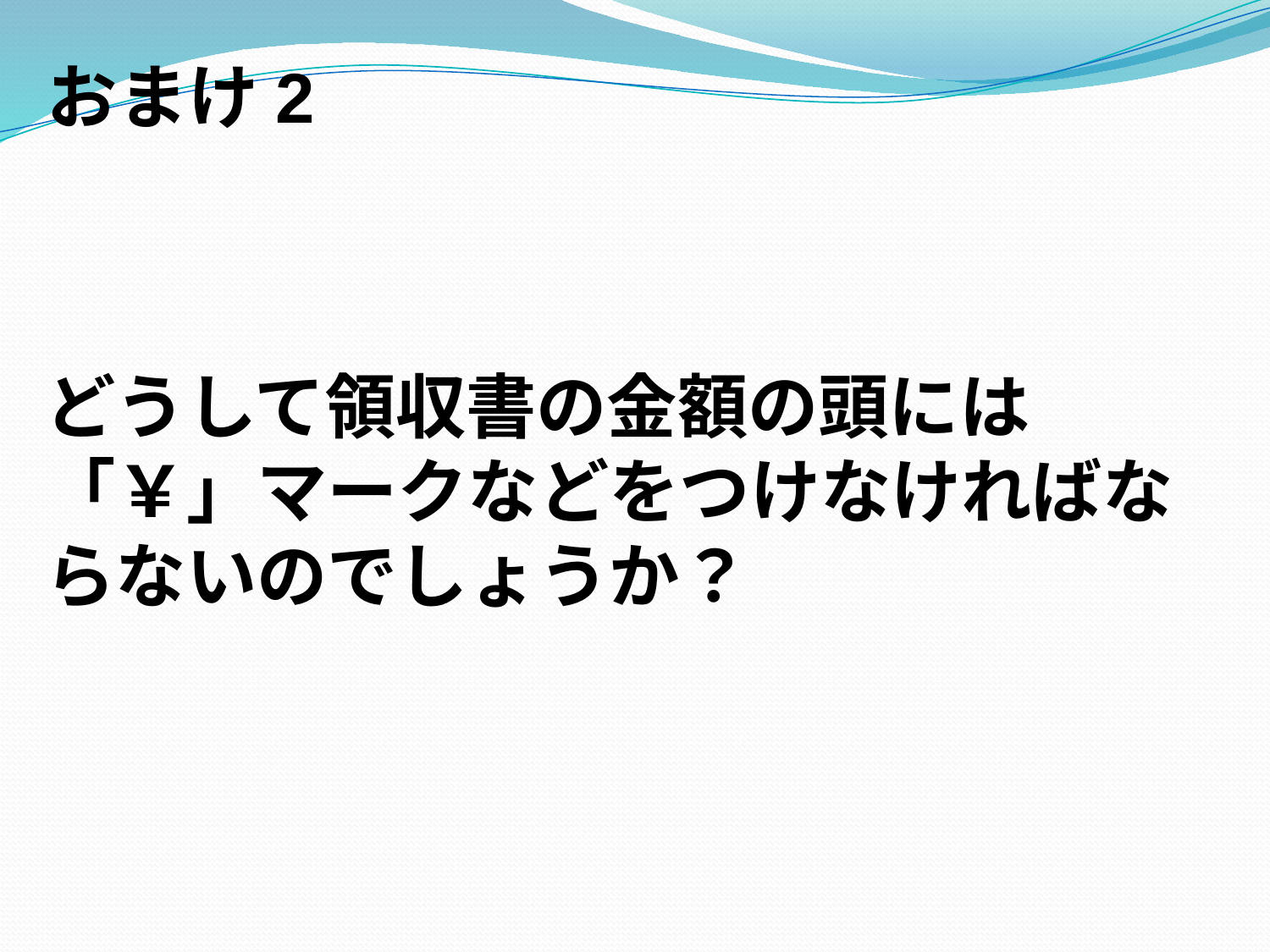

おまけ2
どうして領収書の金額の頭には「￥」マークなどをつけなければならないのでしょうか？